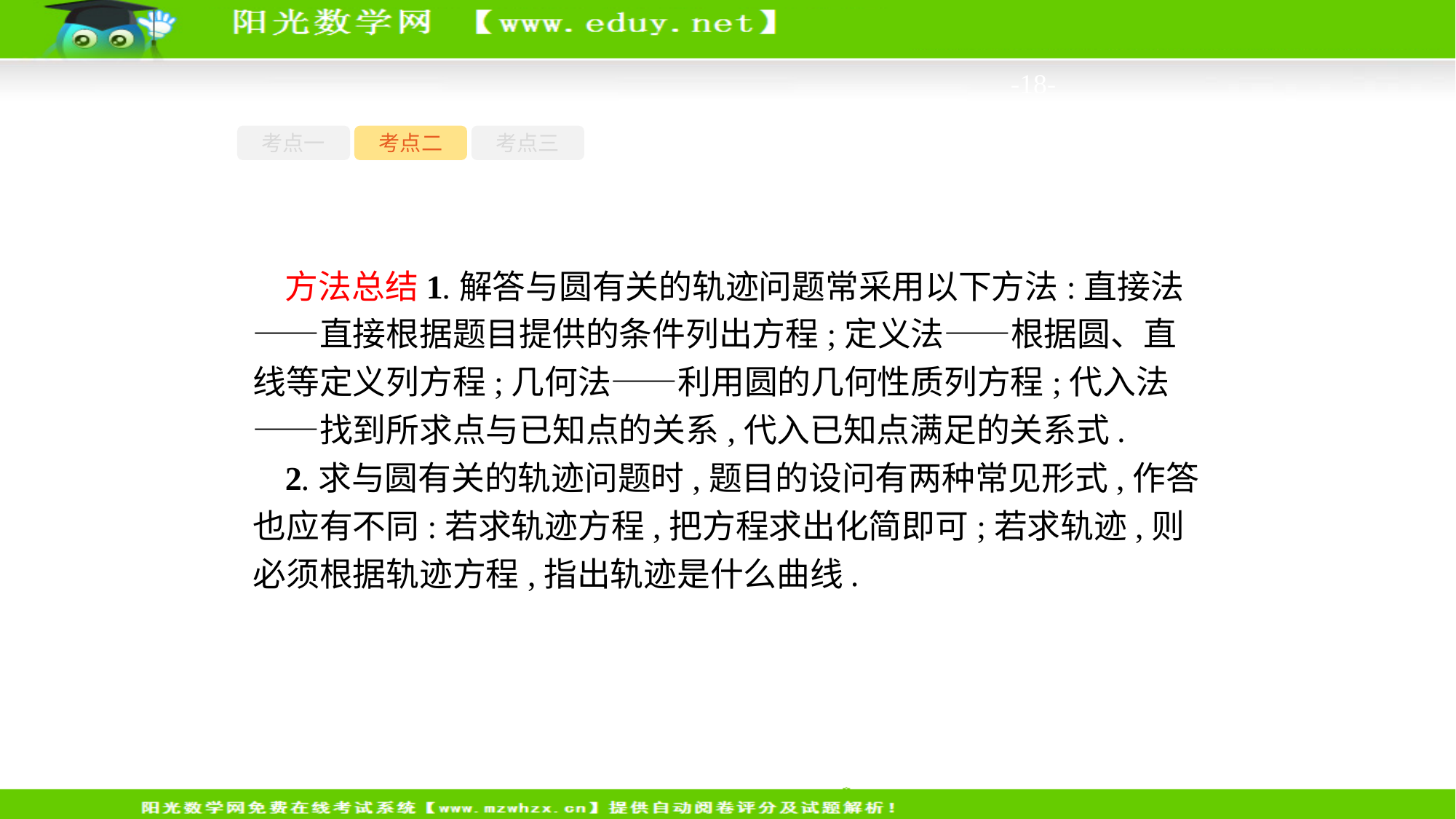

-18-
考点一
考点二
考点三
方法总结1.解答与圆有关的轨迹问题常采用以下方法:直接法——直接根据题目提供的条件列出方程;定义法——根据圆、直线等定义列方程;几何法——利用圆的几何性质列方程;代入法——找到所求点与已知点的关系,代入已知点满足的关系式.
2.求与圆有关的轨迹问题时,题目的设问有两种常见形式,作答也应有不同:若求轨迹方程,把方程求出化简即可;若求轨迹,则必须根据轨迹方程,指出轨迹是什么曲线.